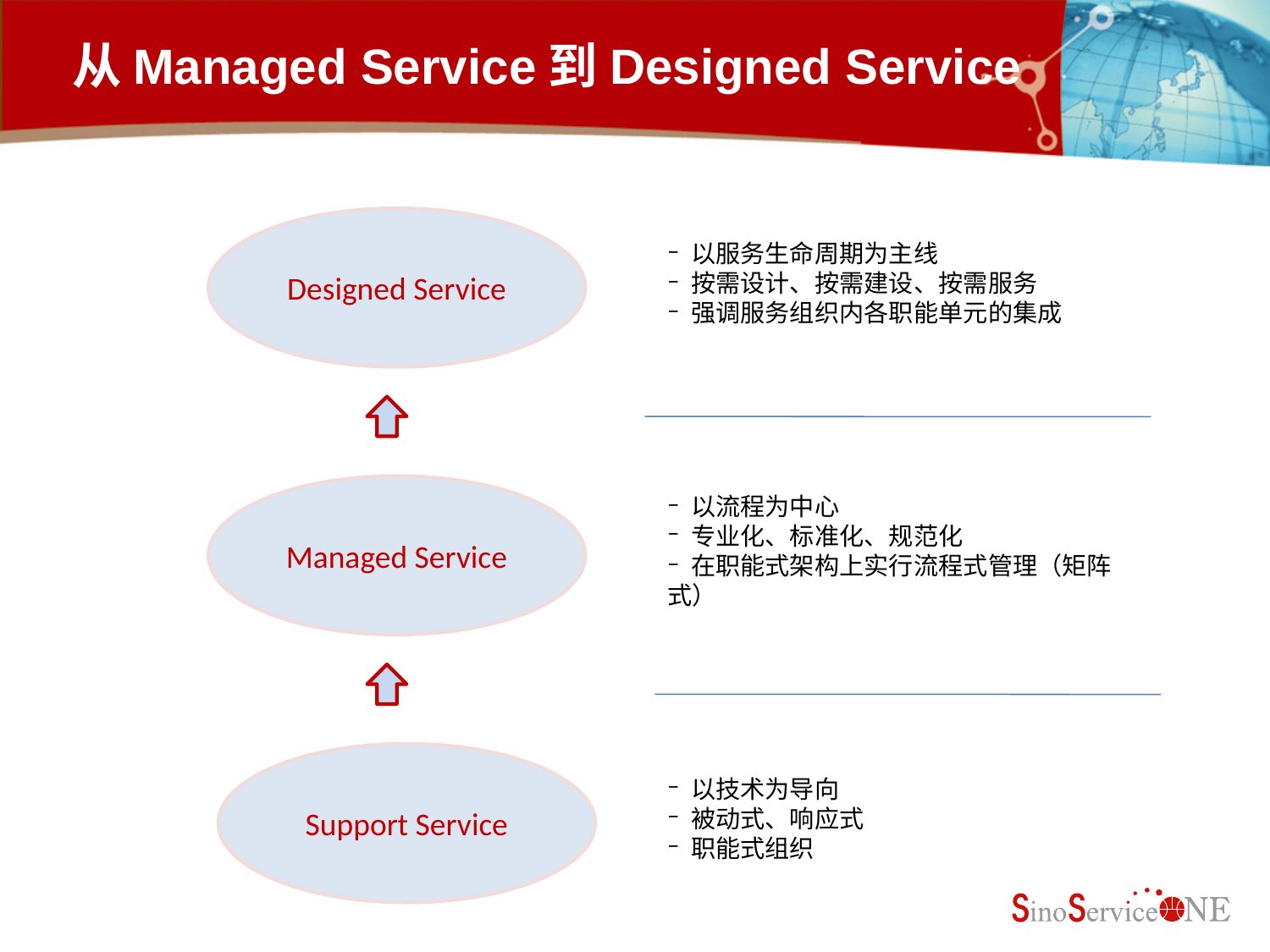

# 从Managed Service到Designed Service

Designed Service
 以服务生命周期为主线
 按需设计、按需建设、按需服务
 强调服务组织内各职能单元的集成

Managed Service
 以流程为中心
 专业化、标准化、规范化
 在职能式架构上实行流程式管理（矩阵式）

Support Service
 以技术为导向
 被动式、响应式
 职能式组织